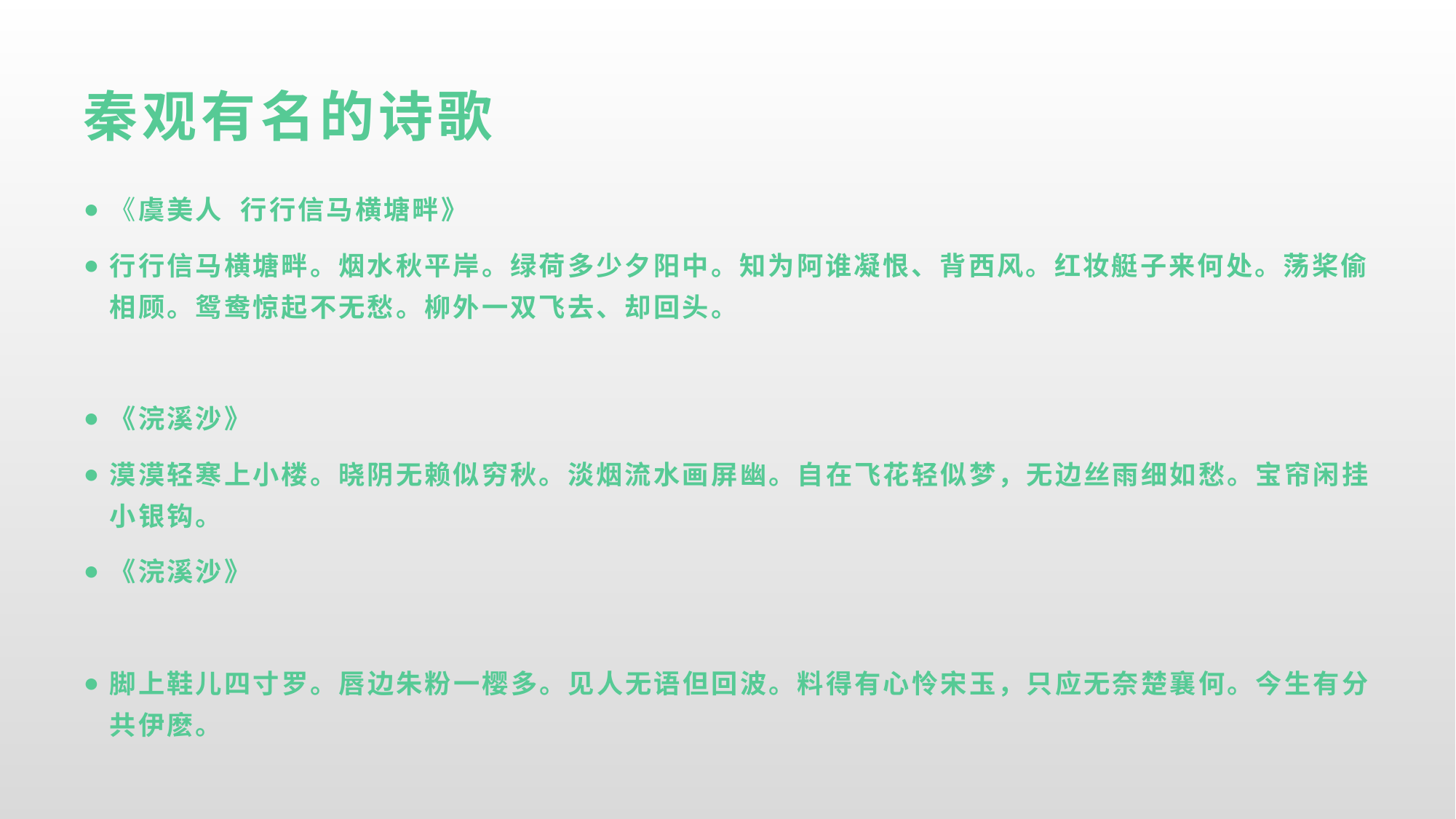

# 秦观有名的诗歌
《虞美人  行行信马横塘畔》
行行信马横塘畔。烟水秋平岸。绿荷多少夕阳中。知为阿谁凝恨、背西风。红妆艇子来何处。荡桨偷相顾。鸳鸯惊起不无愁。柳外一双飞去、却回头。

《浣溪沙》
漠漠轻寒上小楼。晓阴无赖似穷秋。淡烟流水画屏幽。自在飞花轻似梦，无边丝雨细如愁。宝帘闲挂小银钩。
《浣溪沙》

脚上鞋儿四寸罗。唇边朱粉一樱多。见人无语但回波。料得有心怜宋玉，只应无奈楚襄何。今生有分共伊麽。